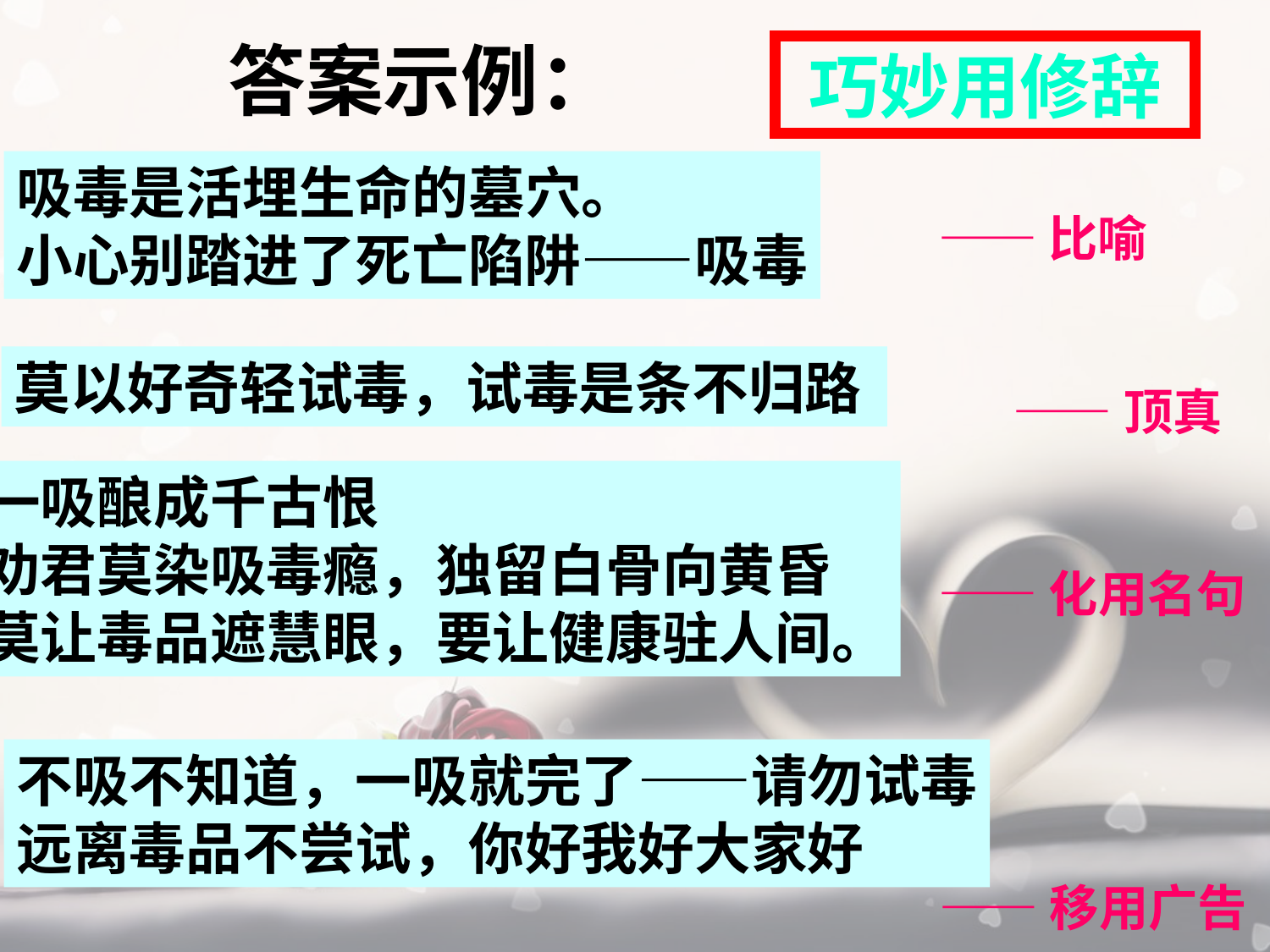

答案示例：
巧妙用修辞
吸毒是活埋生命的墓穴。
小心别踏进了死亡陷阱——吸毒
——比喻
莫以好奇轻试毒，试毒是条不归路
——顶真
一吸酿成千古恨
劝君莫染吸毒瘾，独留白骨向黄昏
莫让毒品遮慧眼，要让健康驻人间。
——化用名句
不吸不知道，一吸就完了——请勿试毒
远离毒品不尝试，你好我好大家好
——移用广告